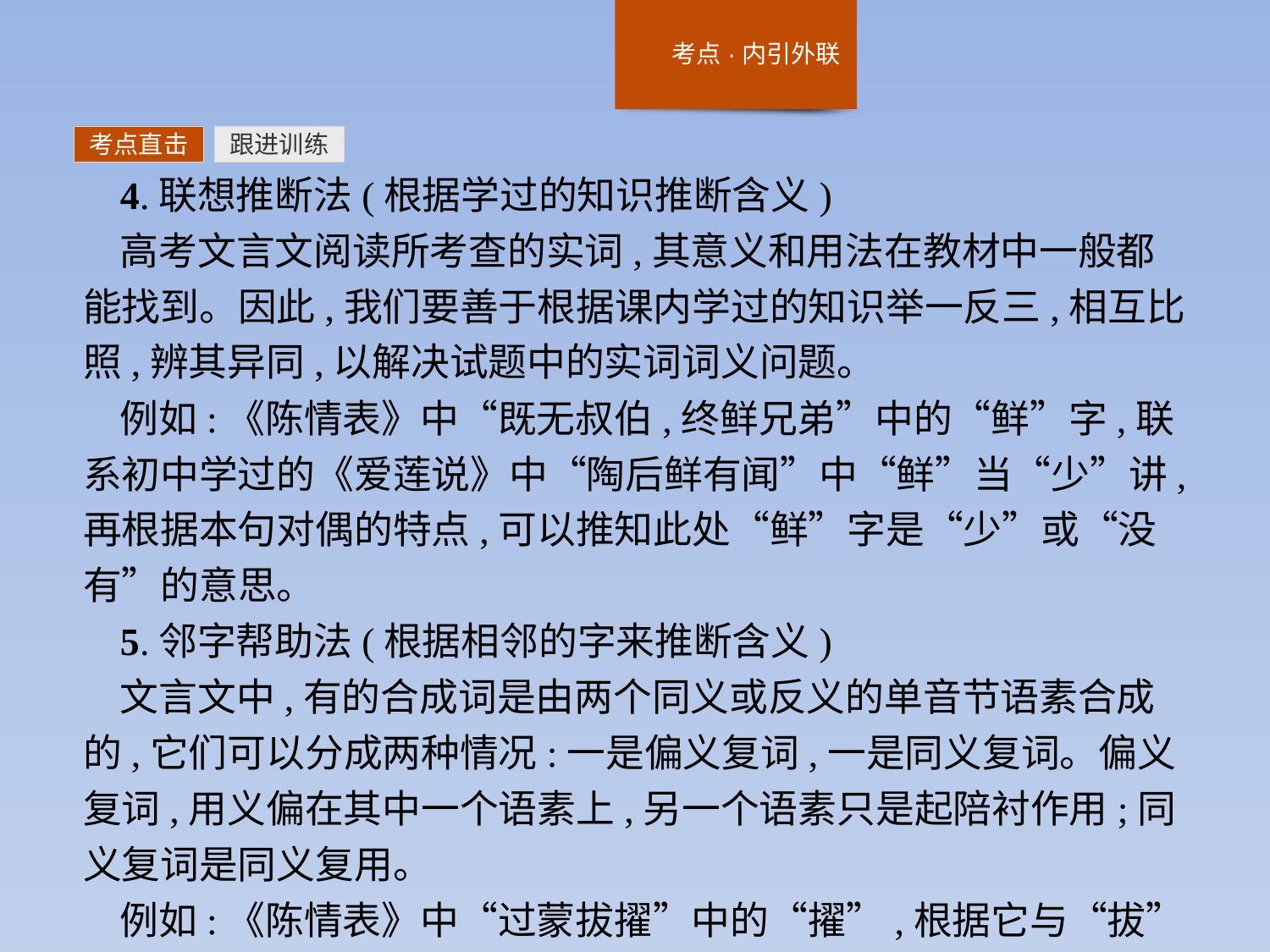

考点直击
跟进训练
4.联想推断法(根据学过的知识推断含义)
高考文言文阅读所考查的实词,其意义和用法在教材中一般都能找到。因此,我们要善于根据课内学过的知识举一反三,相互比照,辨其异同,以解决试题中的实词词义问题。
例如:《陈情表》中“既无叔伯,终鲜兄弟”中的“鲜”字,联系初中学过的《爱莲说》中“陶后鲜有闻”中“鲜”当“少”讲,再根据本句对偶的特点,可以推知此处“鲜”字是“少”或“没有”的意思。
5.邻字帮助法(根据相邻的字来推断含义)
文言文中,有的合成词是由两个同义或反义的单音节语素合成的,它们可以分成两种情况:一是偏义复词,一是同义复词。偏义复词,用义偏在其中一个语素上,另一个语素只是起陪衬作用;同义复词是同义复用。
例如:《陈情表》中“过蒙拔擢”中的“擢”,根据它与“拔”相邻的特点,可以推断出它的意思也是“提拔”。